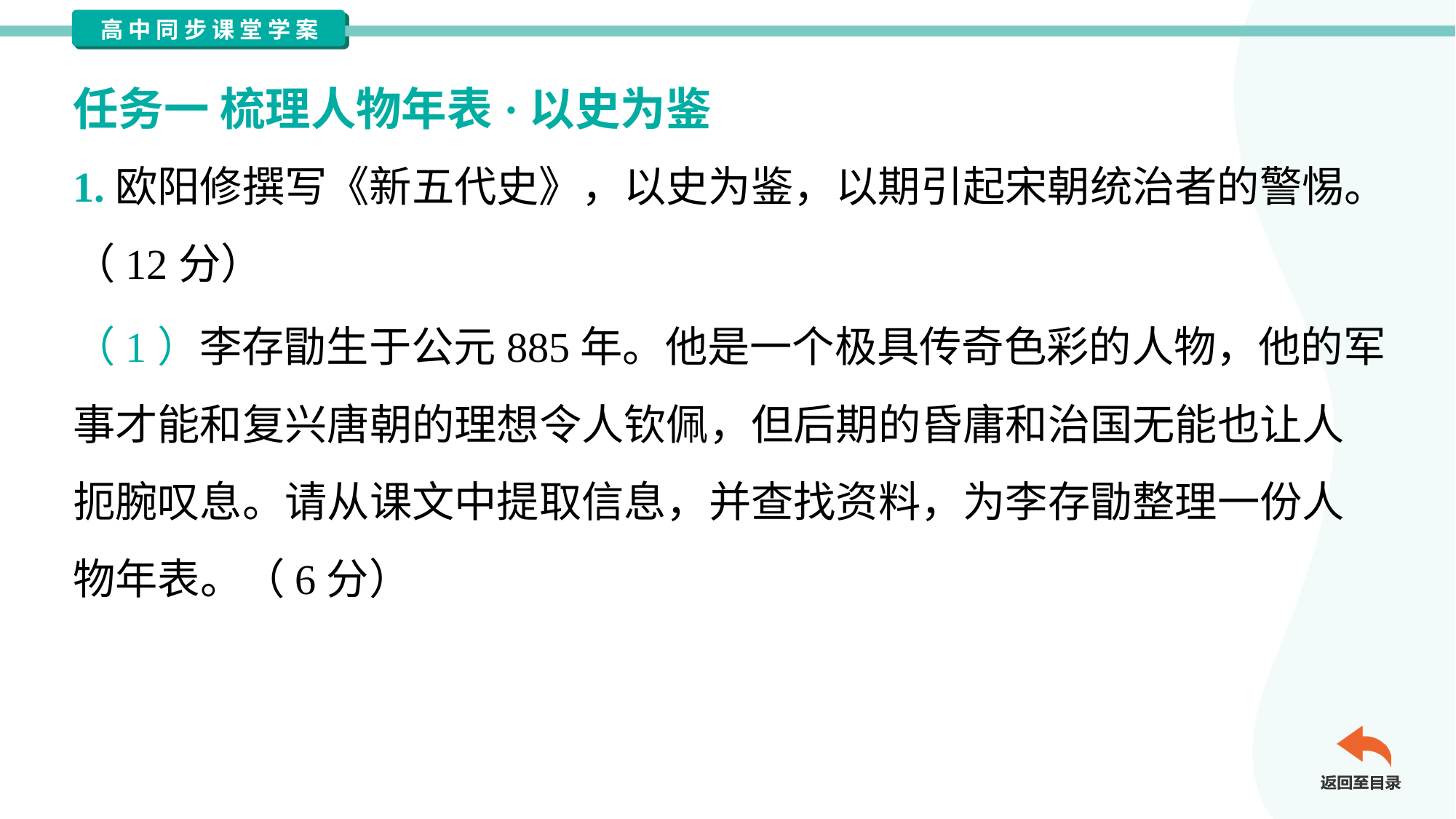

任务一 梳理人物年表·以史为鉴
1.欧阳修撰写《新五代史》，以史为鉴，以期引起宋朝统治者的警惕。
（12分）
（1）李存勖生于公元885年。他是一个极具传奇色彩的人物，他的军
事才能和复兴唐朝的理想令人钦佩，但后期的昏庸和治国无能也让人
扼腕叹息。请从课文中提取信息，并查找资料，为李存勖整理一份人
物年表。（6分）